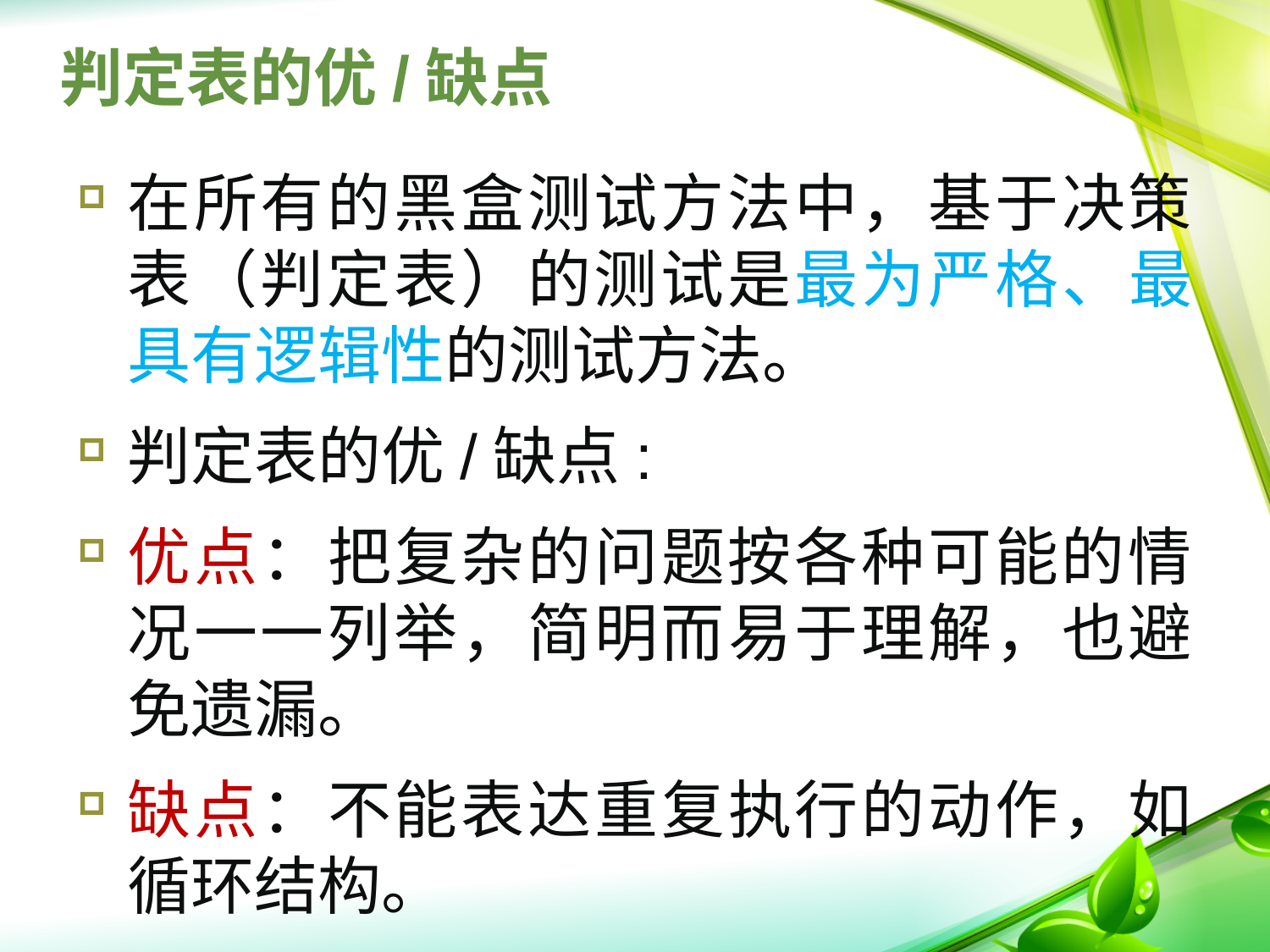

# 判定表的优/缺点
在所有的黑盒测试方法中，基于决策表（判定表）的测试是最为严格、最具有逻辑性的测试方法。
判定表的优/缺点:
优点：把复杂的问题按各种可能的情况一一列举，简明而易于理解，也避免遗漏。
缺点：不能表达重复执行的动作，如循环结构。